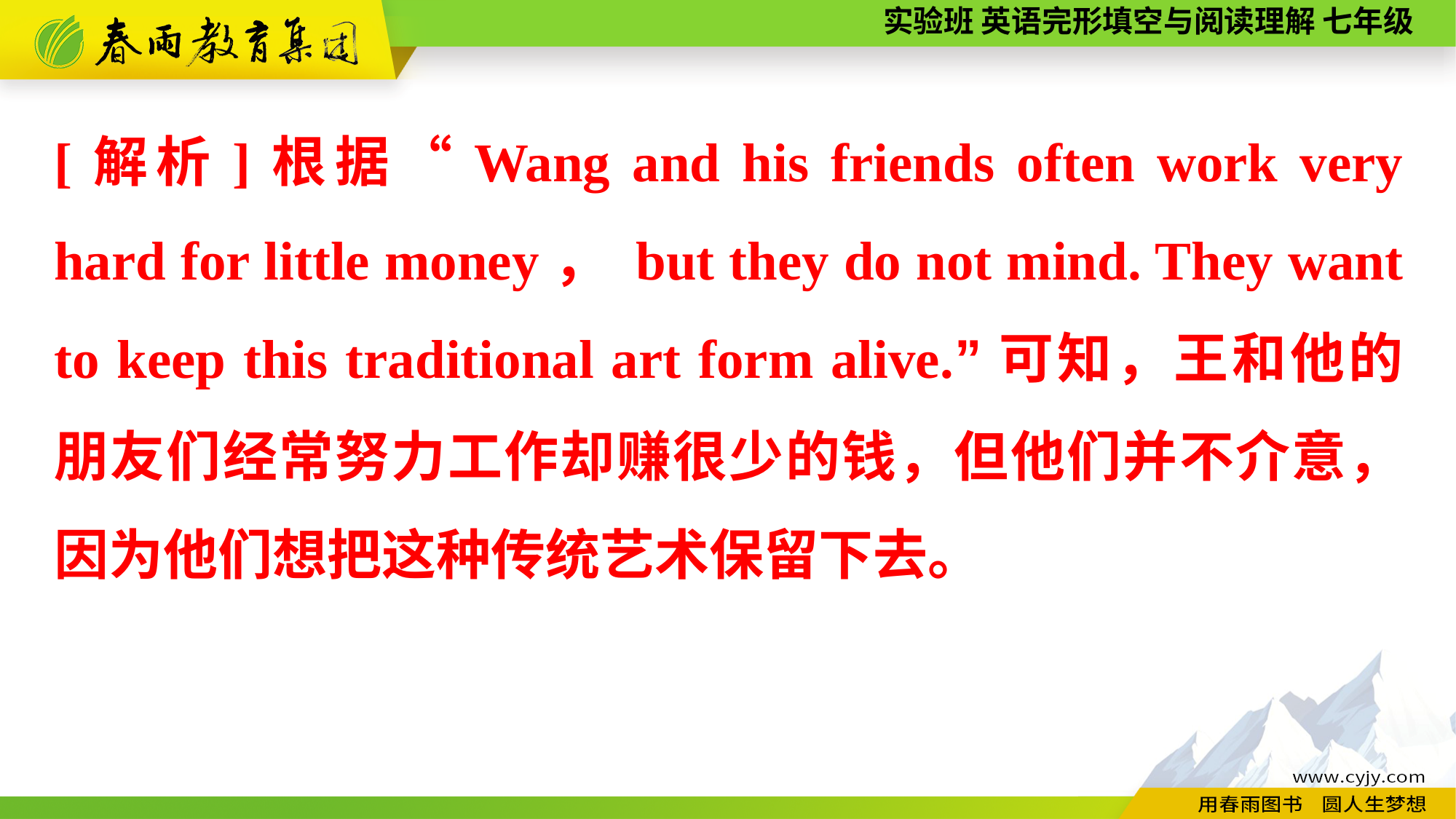

[解析]根据“Wang and his friends often work very hard for little money， but they do not mind. They want to keep this traditional art form alive.”可知，王和他的朋友们经常努力工作却赚很少的钱，但他们并不介意，因为他们想把这种传统艺术保留下去。